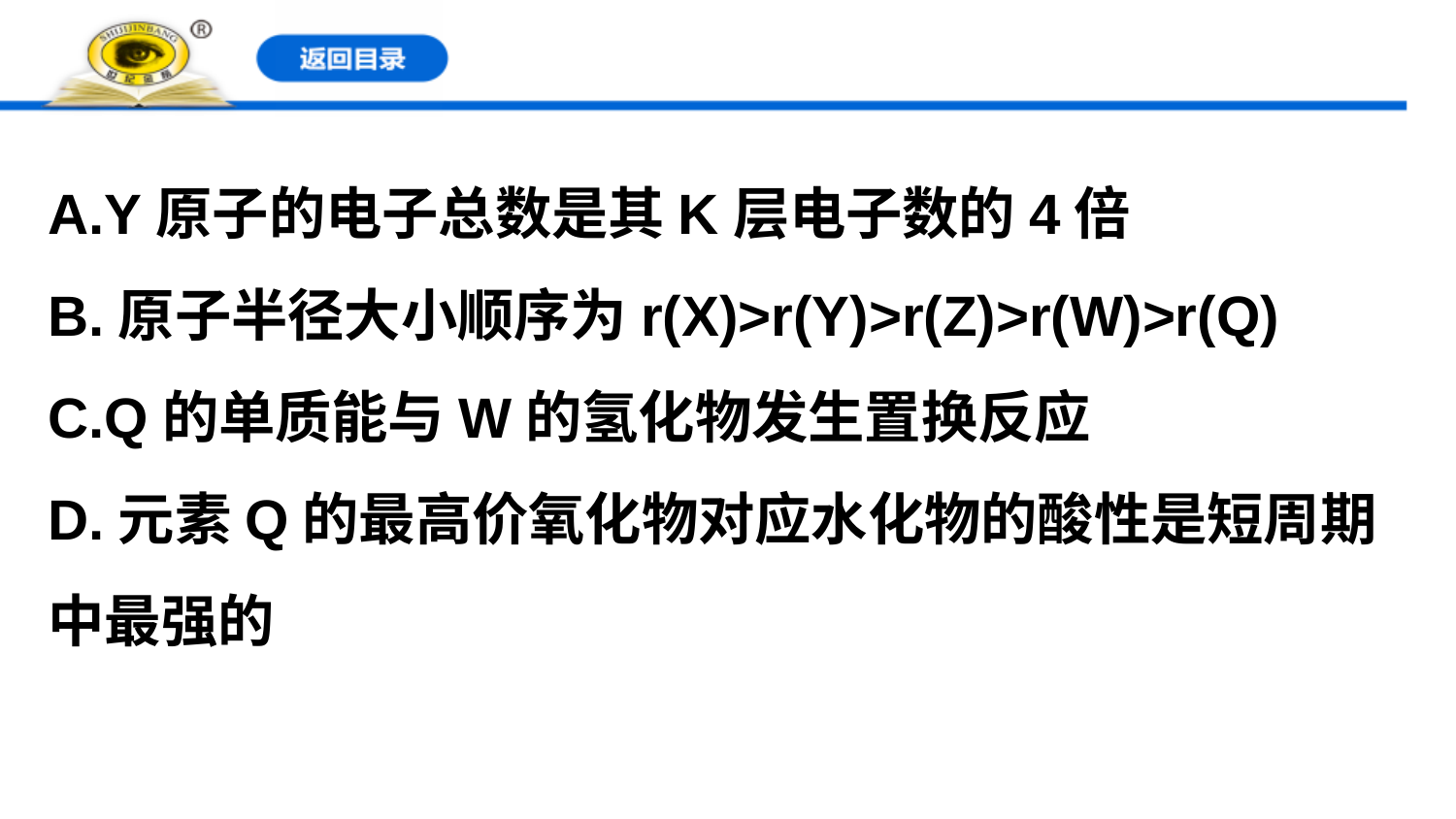

A.Y原子的电子总数是其K层电子数的4倍
B.原子半径大小顺序为r(X)>r(Y)>r(Z)>r(W)>r(Q)
C.Q的单质能与W的氢化物发生置换反应
D.元素Q的最高价氧化物对应水化物的酸性是短周期中最强的